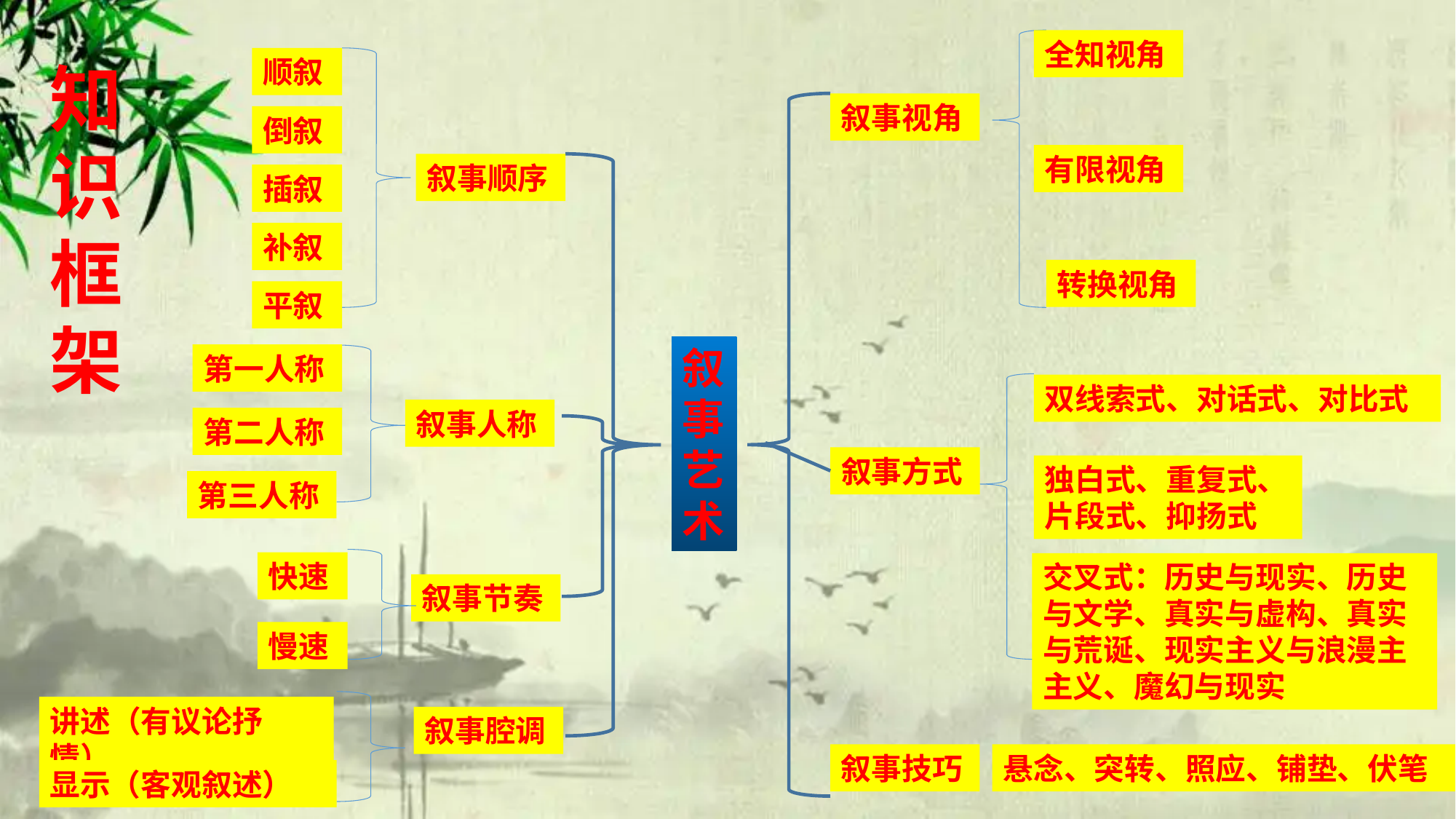

全知视角
知识框架
顺叙

叙事视角
倒叙
有限视角
叙事顺序

插叙
补叙
转换视角
平叙
叙事艺术
第一人称

双线索式、对话式、对比式
叙事人称
第二人称

叙事方式
独白式、重复式、片段式、抑扬式
第三人称

快速
交叉式：历史与现实、历史与文学、真实与虚构、真实与荒诞、现实主义与浪漫主主义、魔幻与现实
叙事节奏
慢速

讲述（有议论抒情）
叙事腔调
叙事技巧
悬念、突转、照应、铺垫、伏笔
显示（客观叙述）